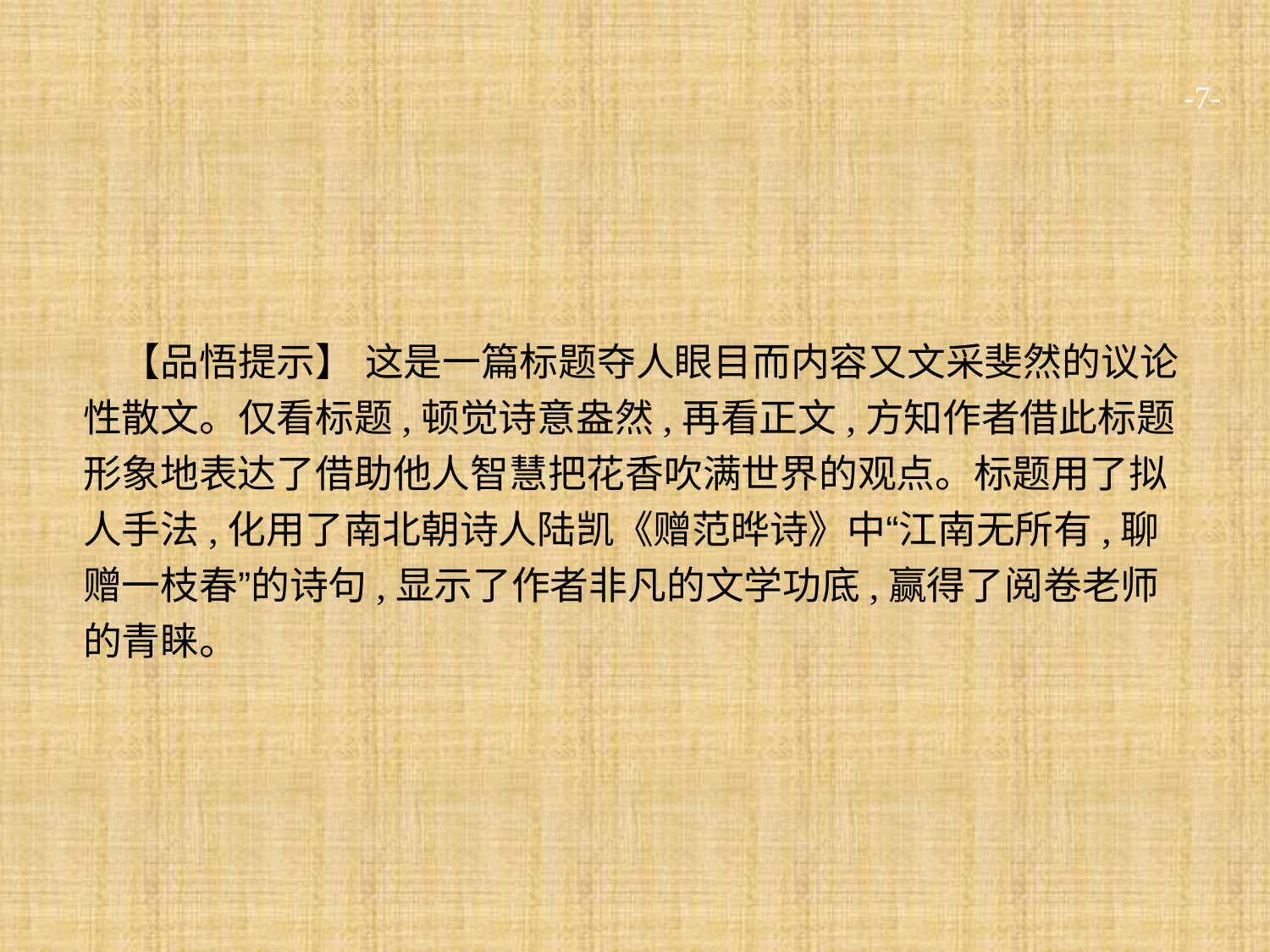

-7-
【品悟提示】 这是一篇标题夺人眼目而内容又文采斐然的议论性散文。仅看标题,顿觉诗意盎然,再看正文,方知作者借此标题形象地表达了借助他人智慧把花香吹满世界的观点。标题用了拟人手法,化用了南北朝诗人陆凯《赠范晔诗》中“江南无所有,聊赠一枝春”的诗句,显示了作者非凡的文学功底,赢得了阅卷老师的青睐。